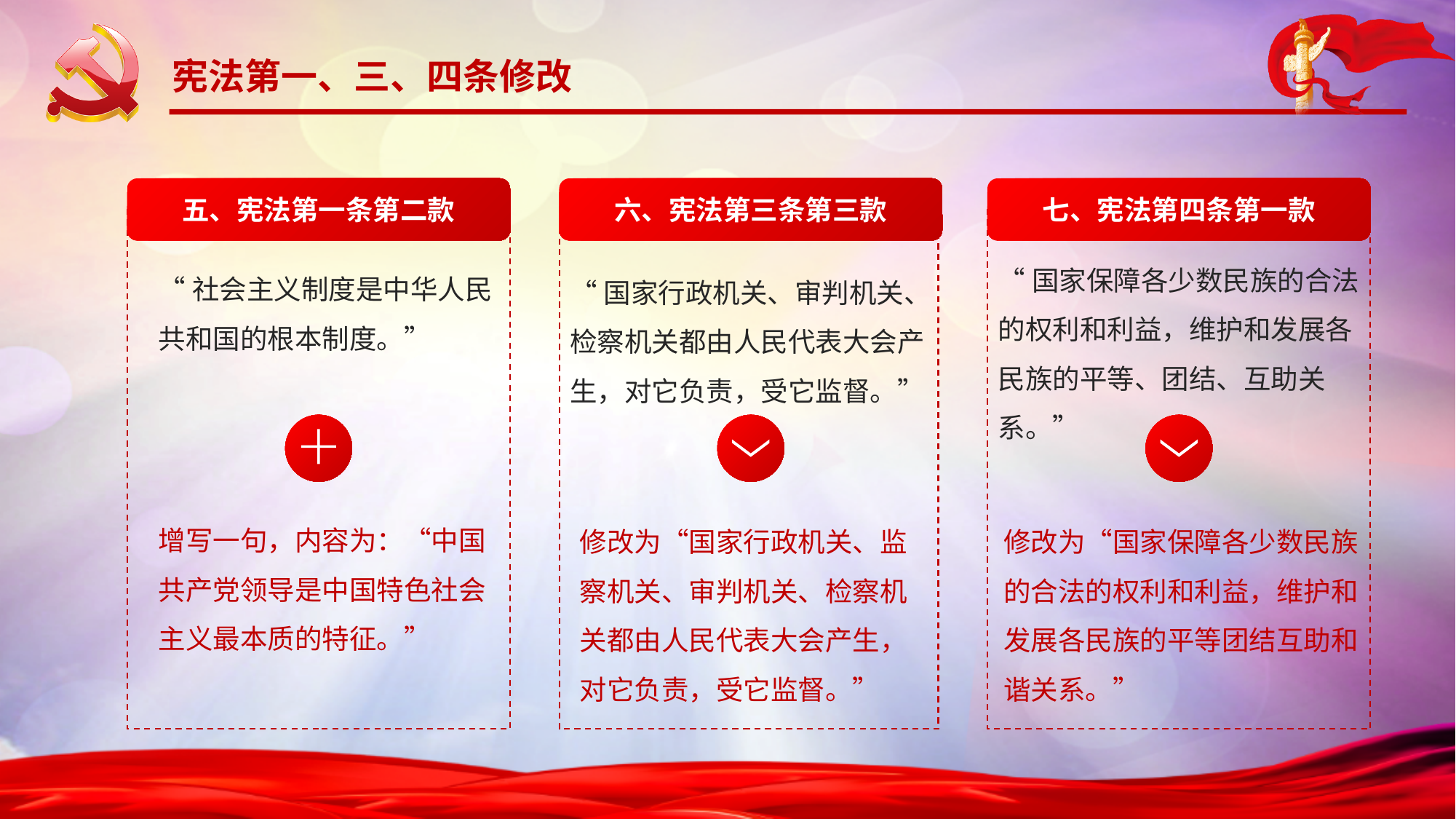

宪法第一、三、四条修改
五、宪法第一条第二款
六、宪法第三条第三款
七、宪法第四条第一款

“国家保障各少数民族的合法的权利和利益，维护和发展各民族的平等、团结、互助关系。”
“社会主义制度是中华人民共和国的根本制度。”
“国家行政机关、审判机关、检察机关都由人民代表大会产生，对它负责，受它监督。”

增写一句，内容为：“中国共产党领导是中国特色社会主义最本质的特征。”
修改为“国家行政机关、监察机关、审判机关、检察机关都由人民代表大会产生，对它负责，受它监督。”
修改为“国家保障各少数民族的合法的权利和利益，维护和发展各民族的平等团结互助和谐关系。”